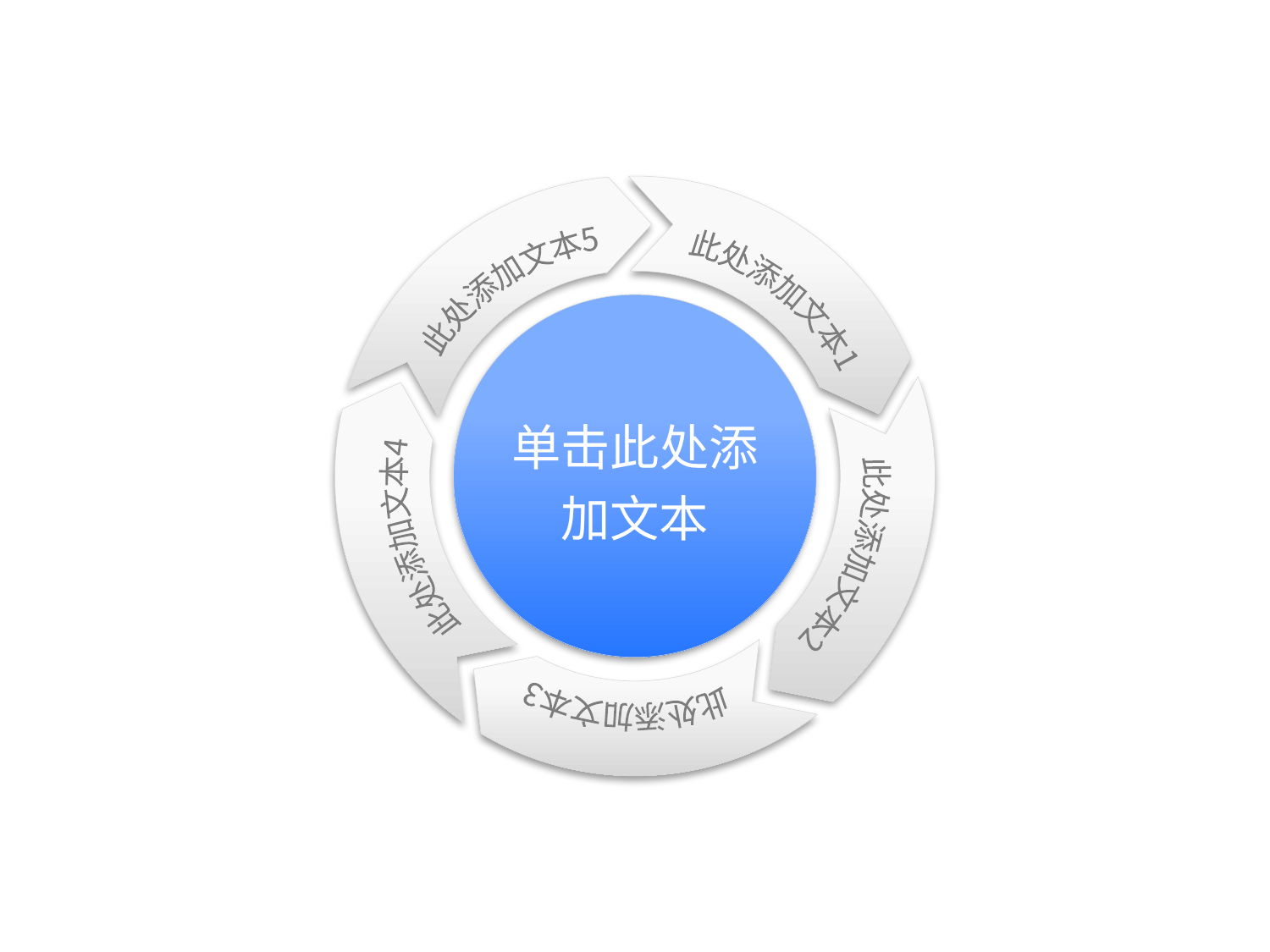

此处添加文本1

此处添加文本5
此处添加文本4

此处添加文本3

此处添加文本2

单击此处添加文本